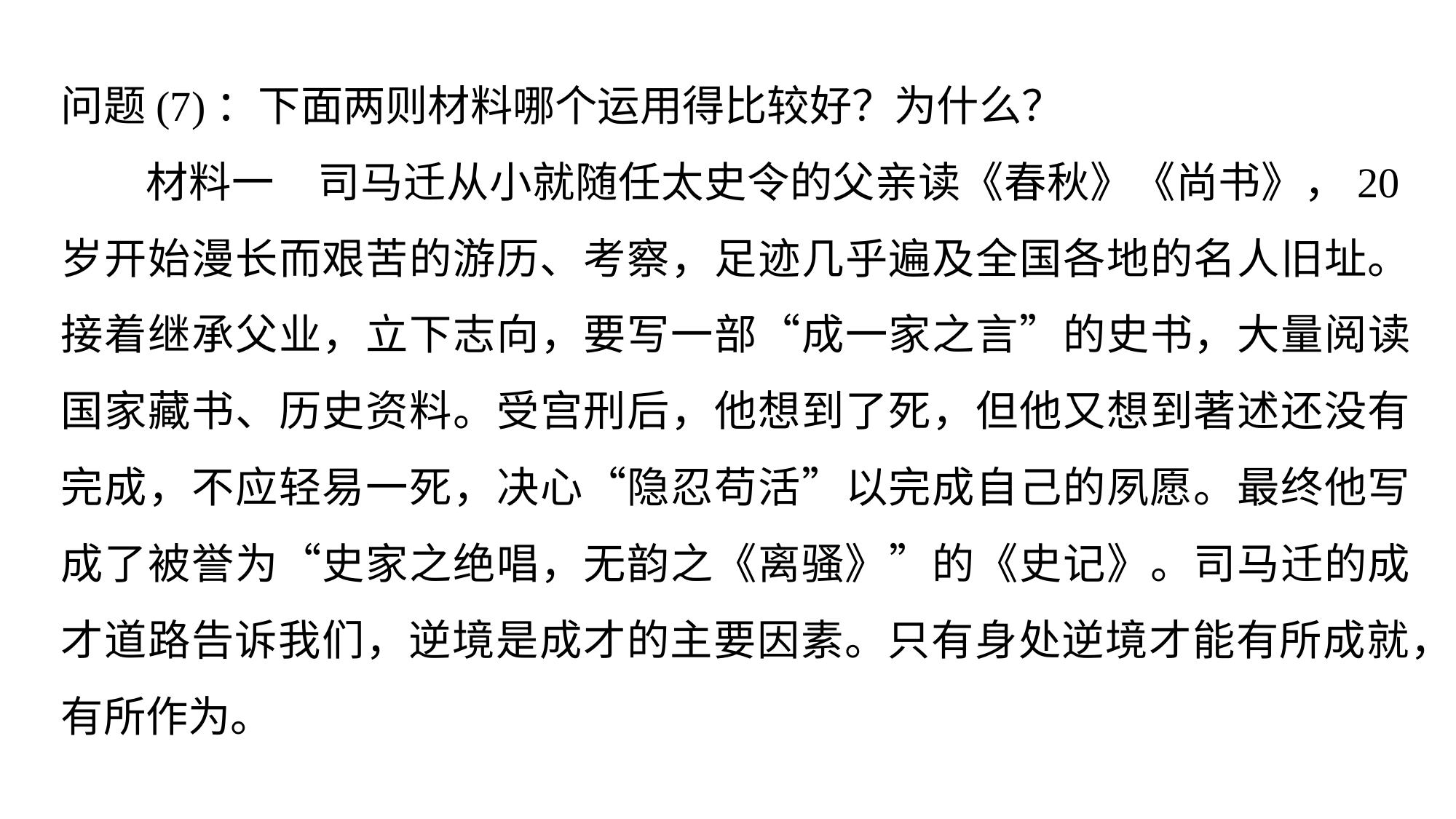

问题(7)：下面两则材料哪个运用得比较好？为什么？
材料一　司马迁从小就随任太史令的父亲读《春秋》《尚书》，20岁开始漫长而艰苦的游历、考察，足迹几乎遍及全国各地的名人旧址。接着继承父业，立下志向，要写一部“成一家之言”的史书，大量阅读国家藏书、历史资料。受宫刑后，他想到了死，但他又想到著述还没有完成，不应轻易一死，决心“隐忍苟活”以完成自己的夙愿。最终他写成了被誉为“史家之绝唱，无韵之《离骚》”的《史记》。司马迁的成才道路告诉我们，逆境是成才的主要因素。只有身处逆境才能有所成就，有所作为。